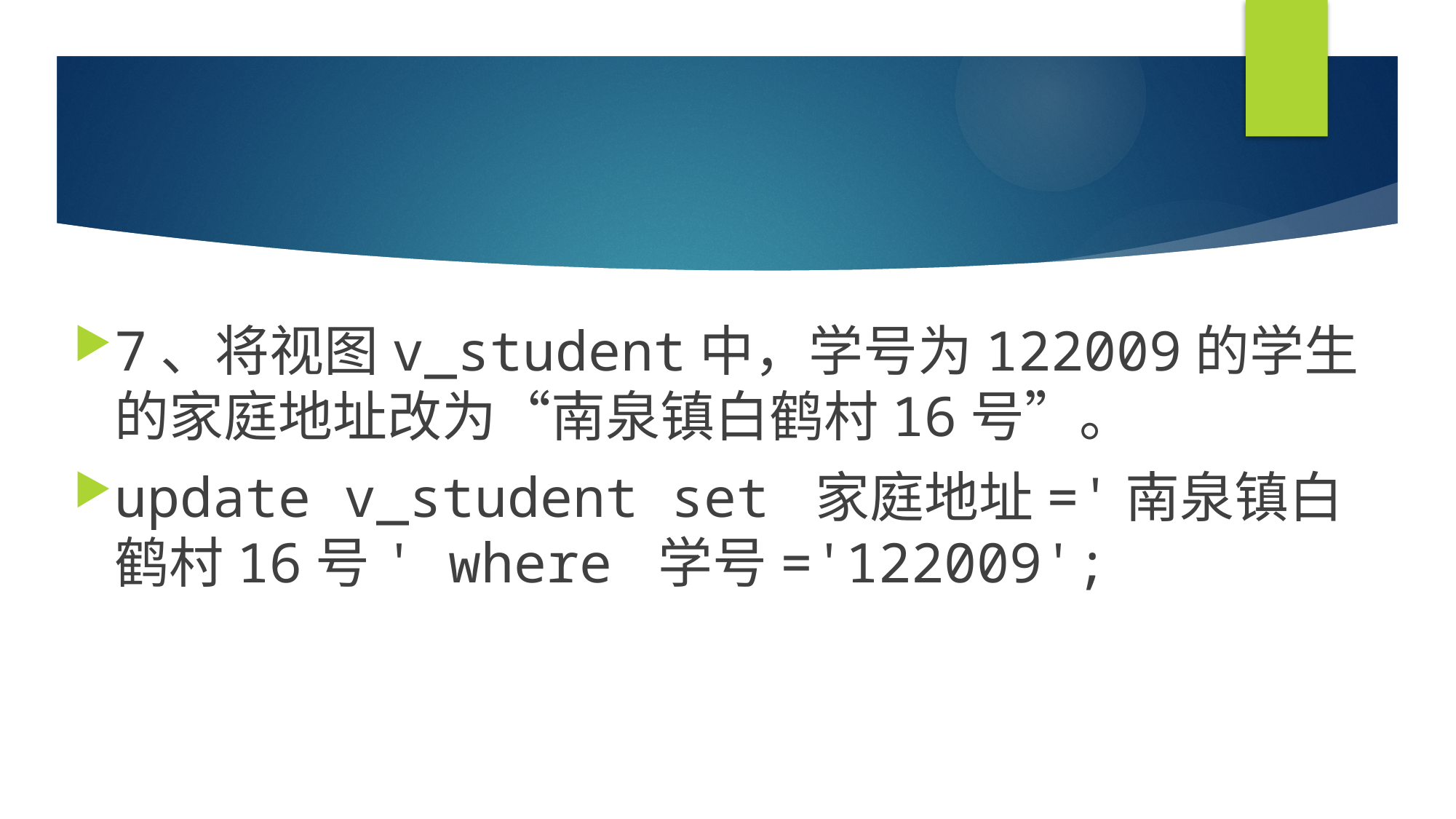

#
7、将视图v_student中，学号为122009的学生的家庭地址改为“南泉镇白鹤村16号”。
update v_student set 家庭地址='南泉镇白鹤村16号' where 学号='122009';